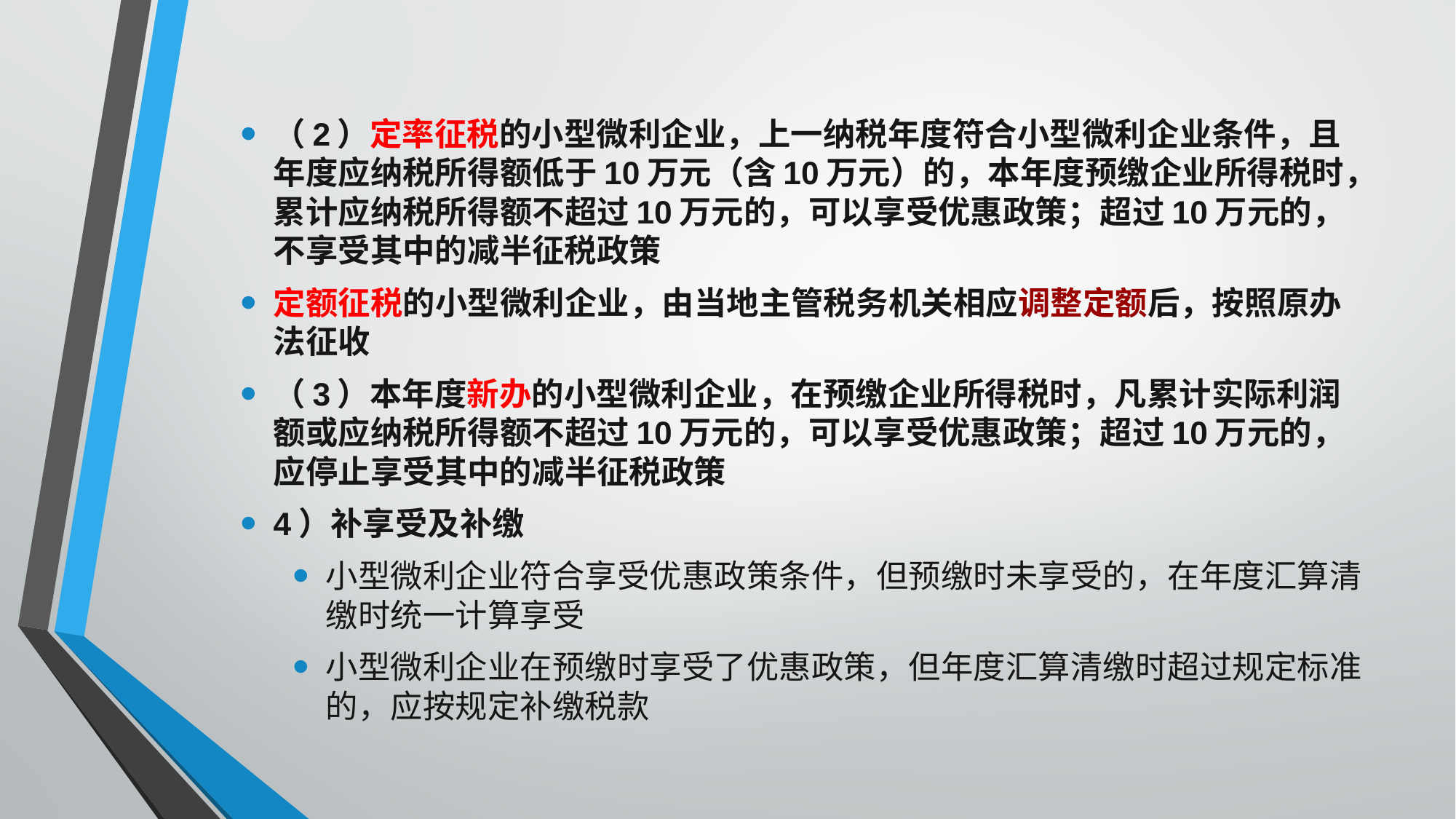

（2）定率征税的小型微利企业，上一纳税年度符合小型微利企业条件，且年度应纳税所得额低于10万元（含10万元）的，本年度预缴企业所得税时，累计应纳税所得额不超过10万元的，可以享受优惠政策；超过10万元的，不享受其中的减半征税政策
定额征税的小型微利企业，由当地主管税务机关相应调整定额后，按照原办法征收
（3）本年度新办的小型微利企业，在预缴企业所得税时，凡累计实际利润额或应纳税所得额不超过10万元的，可以享受优惠政策；超过10万元的，应停止享受其中的减半征税政策
4）补享受及补缴
小型微利企业符合享受优惠政策条件，但预缴时未享受的，在年度汇算清缴时统一计算享受
小型微利企业在预缴时享受了优惠政策，但年度汇算清缴时超过规定标准的，应按规定补缴税款